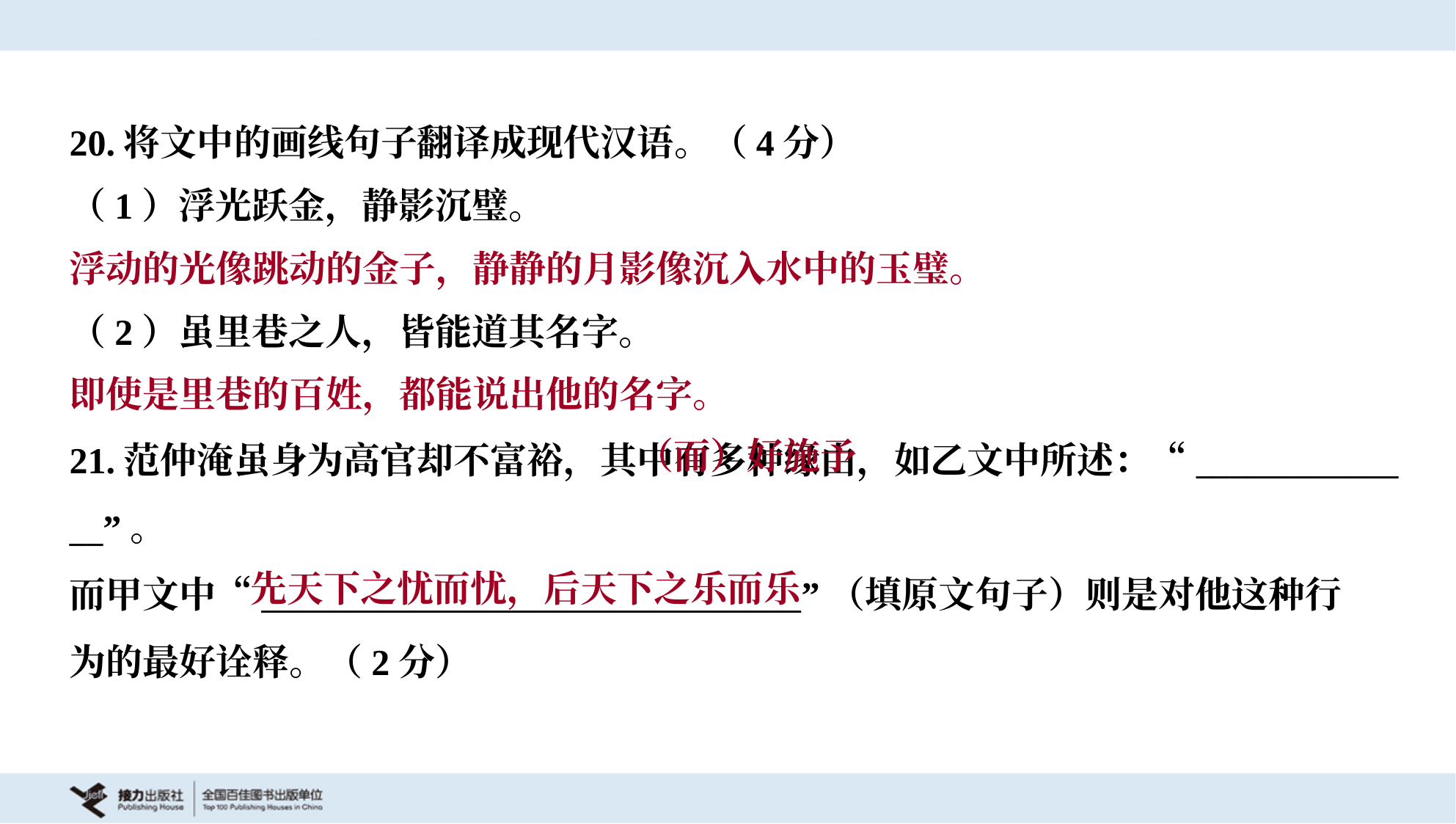

20.将文中的画线句子翻译成现代汉语。（4分）
（1）浮光跃金，静影沉璧。
浮动的光像跳动的金子，静静的月影像沉入水中的玉璧。
（2）虽里巷之人，皆能道其名字。
即使是里巷的百姓，都能说出他的名字。
                                                             （而）好施予
21.范仲淹虽身为高官却不富裕，其中有多种缘由，如乙文中所述：“____________
__”。
而甲文中“________________________________”（填原文句子）则是对他这种行
为的最好诠释。（2分）
先天下之忧而忧，后天下之乐而乐